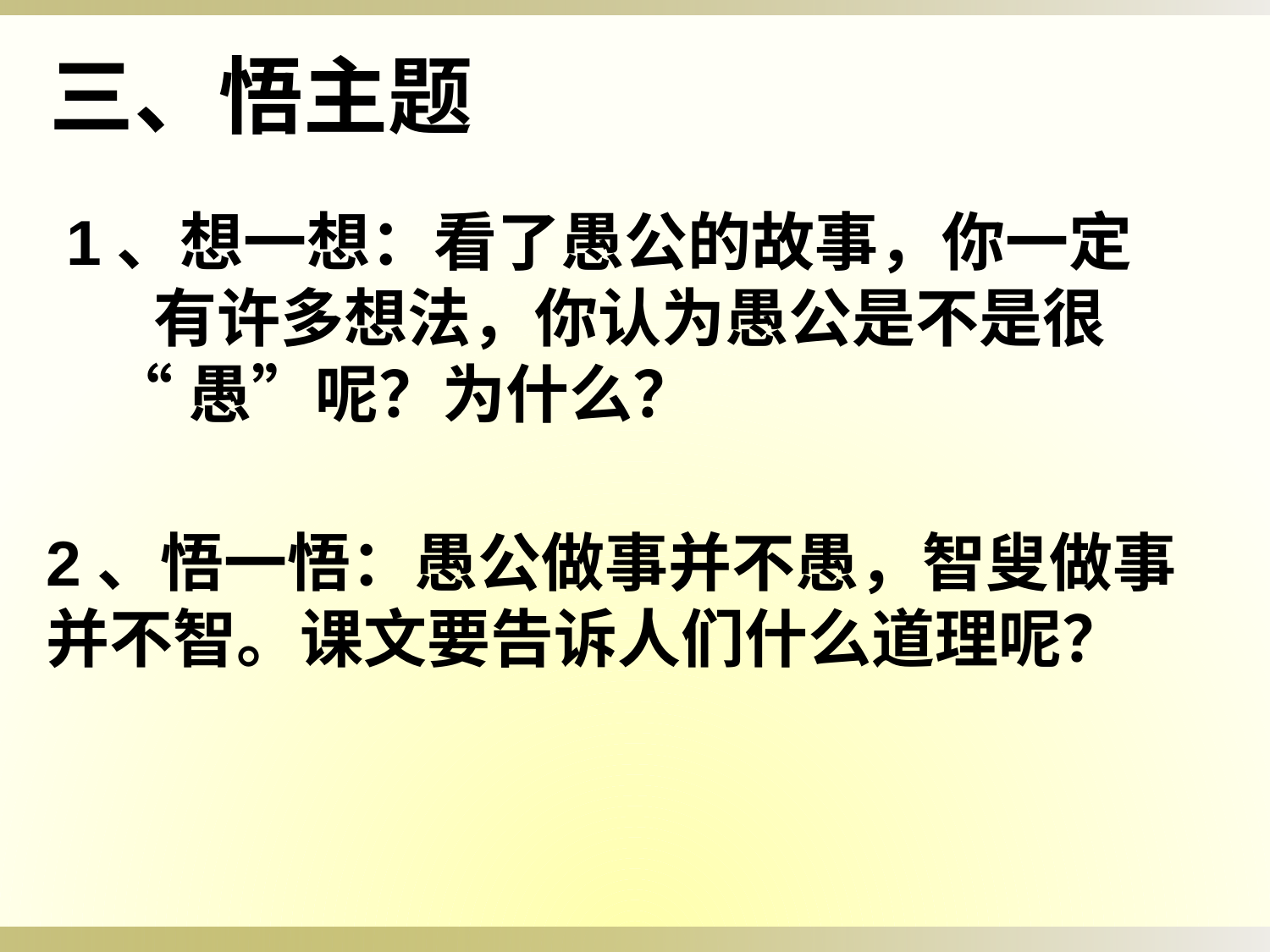

三、悟主题
1、想一想：看了愚公的故事，你一定
     有许多想法，你认为愚公是不是很
   “愚”呢？为什么？
2、悟一悟：愚公做事并不愚，智叟做事
并不智。课文要告诉人们什么道理呢？